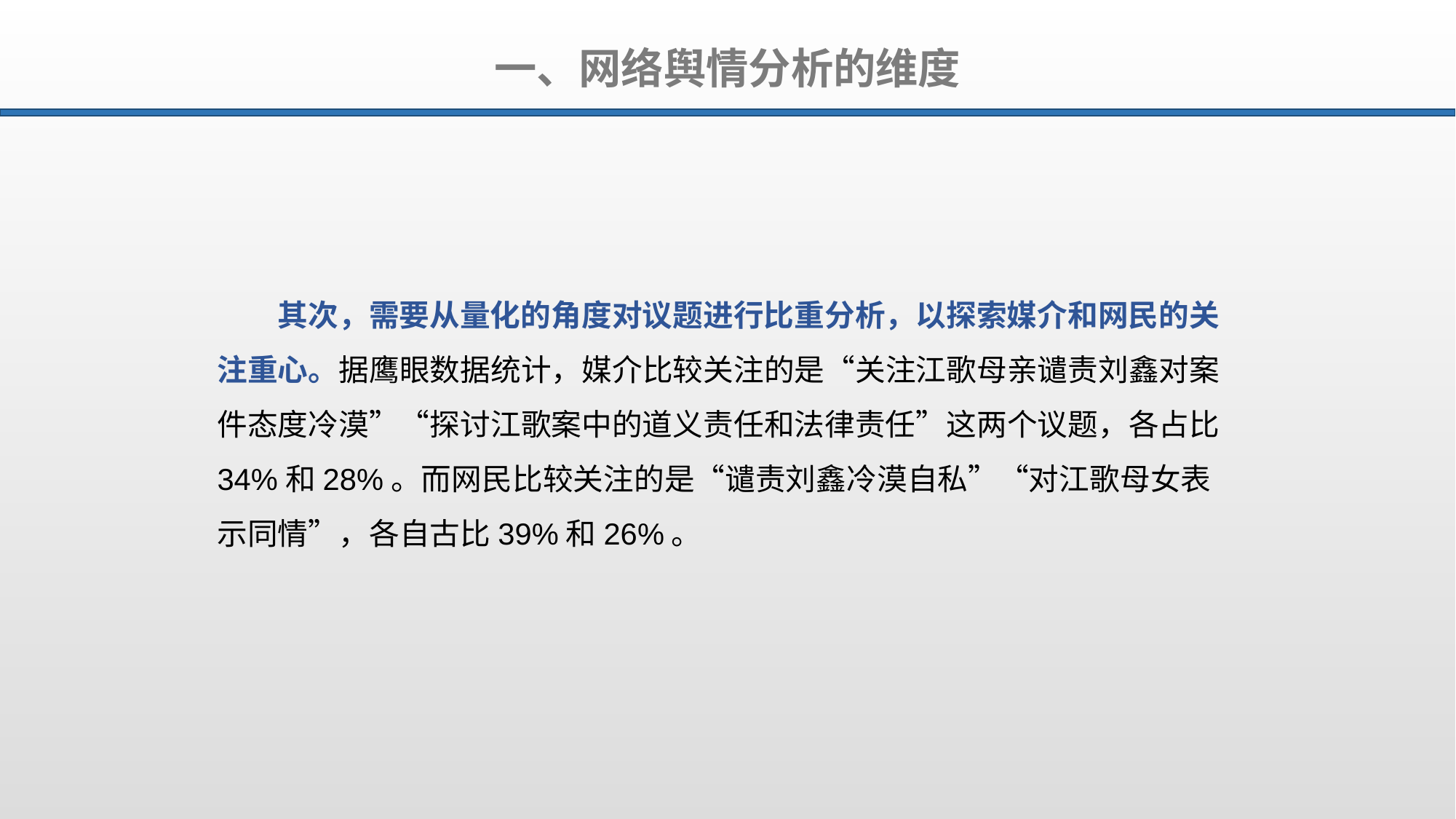

一、网络舆情分析的维度

其次，需要从量化的角度对议题进行比重分析，以探索媒介和网民的关注重心。据鹰眼数据统计，媒介比较关注的是“关注江歌母亲谴责刘鑫对案件态度冷漠”“探讨江歌案中的道义责任和法律责任”这两个议题，各占比34%和28%。而网民比较关注的是“谴责刘鑫冷漠自私”“对江歌母女表示同情”，各自古比39%和26%。